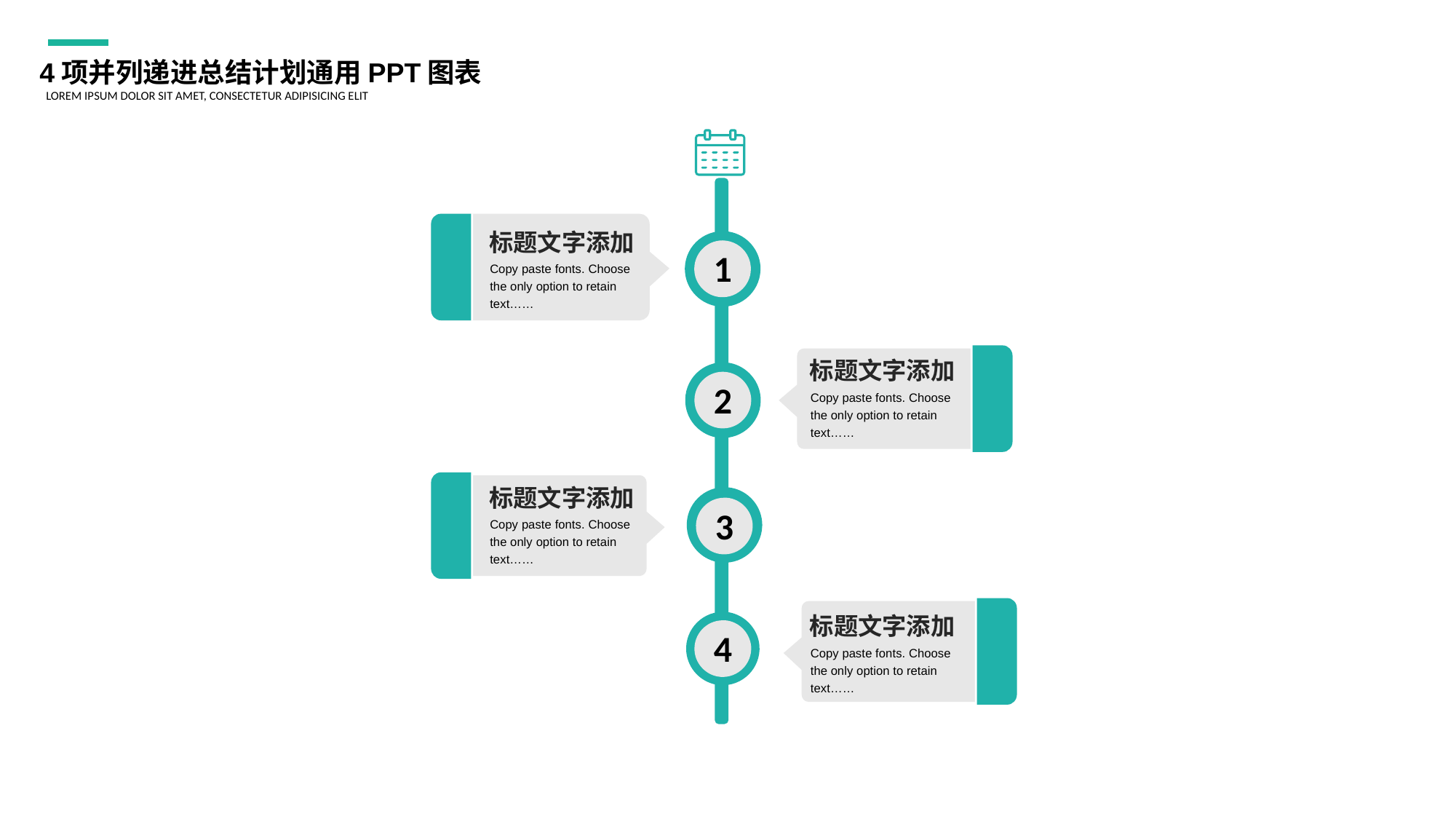

4项并列递进总结计划通用PPT图表
LOREM IPSUM DOLOR SIT AMET, CONSECTETUR ADIPISICING ELIT

标题文字添加
Copy paste fonts. Choose the only option to retain text……

1
标题文字添加
Copy paste fonts. Choose the only option to retain text……

2
标题文字添加
Copy paste fonts. Choose the only option to retain text……

3
标题文字添加
Copy paste fonts. Choose the only option to retain text……

4